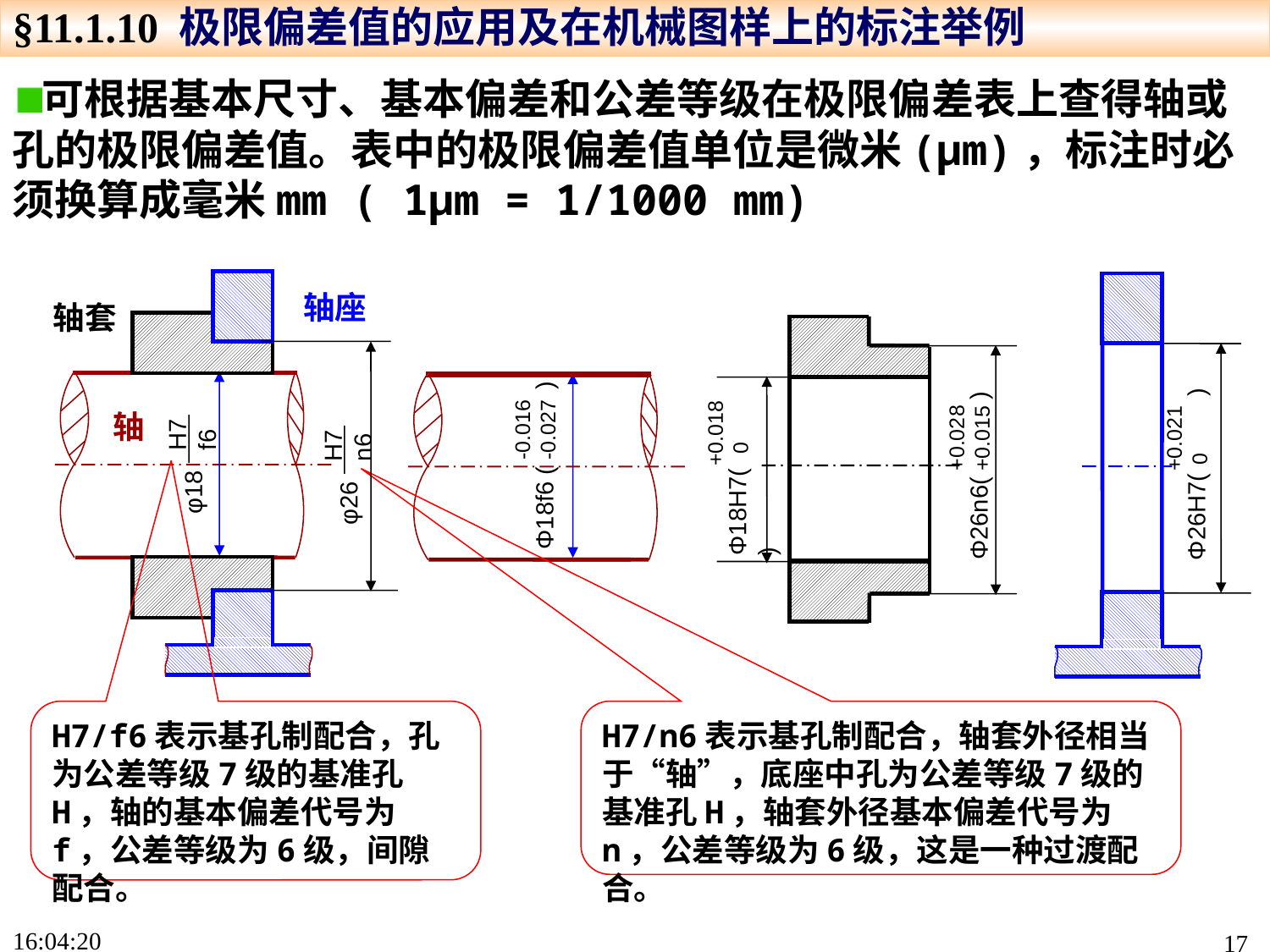

§11.1.10 极限偏差值的应用及在机械图样上的标注举例
可根据基本尺寸、基本偏差和公差等级在极限偏差表上查得轴或孔的极限偏差值。表中的极限偏差值单位是微米(μm)，标注时必须换算成毫米mm ( 1μm = 1/1000 mm)

H7
f6
φ18

轴座
轴套

轴
H7
n6
φ26

+0.021
 0
Φ26H7(           )

+0.028
+0.015
Φ26n6(           )
+0.018
  0
Φ18H7(           )

-0.016
-0.027
Φ18f6 (           )

H7/f6表示基孔制配合，孔为公差等级7级的基准孔H，轴的基本偏差代号为f，公差等级为6级，间隙配合。
H7/n6表示基孔制配合，轴套外径相当于“轴”，底座中孔为公差等级7级的基准孔H，轴套外径基本偏差代号为n，公差等级为6级，这是一种过渡配合。
16:04:20
17